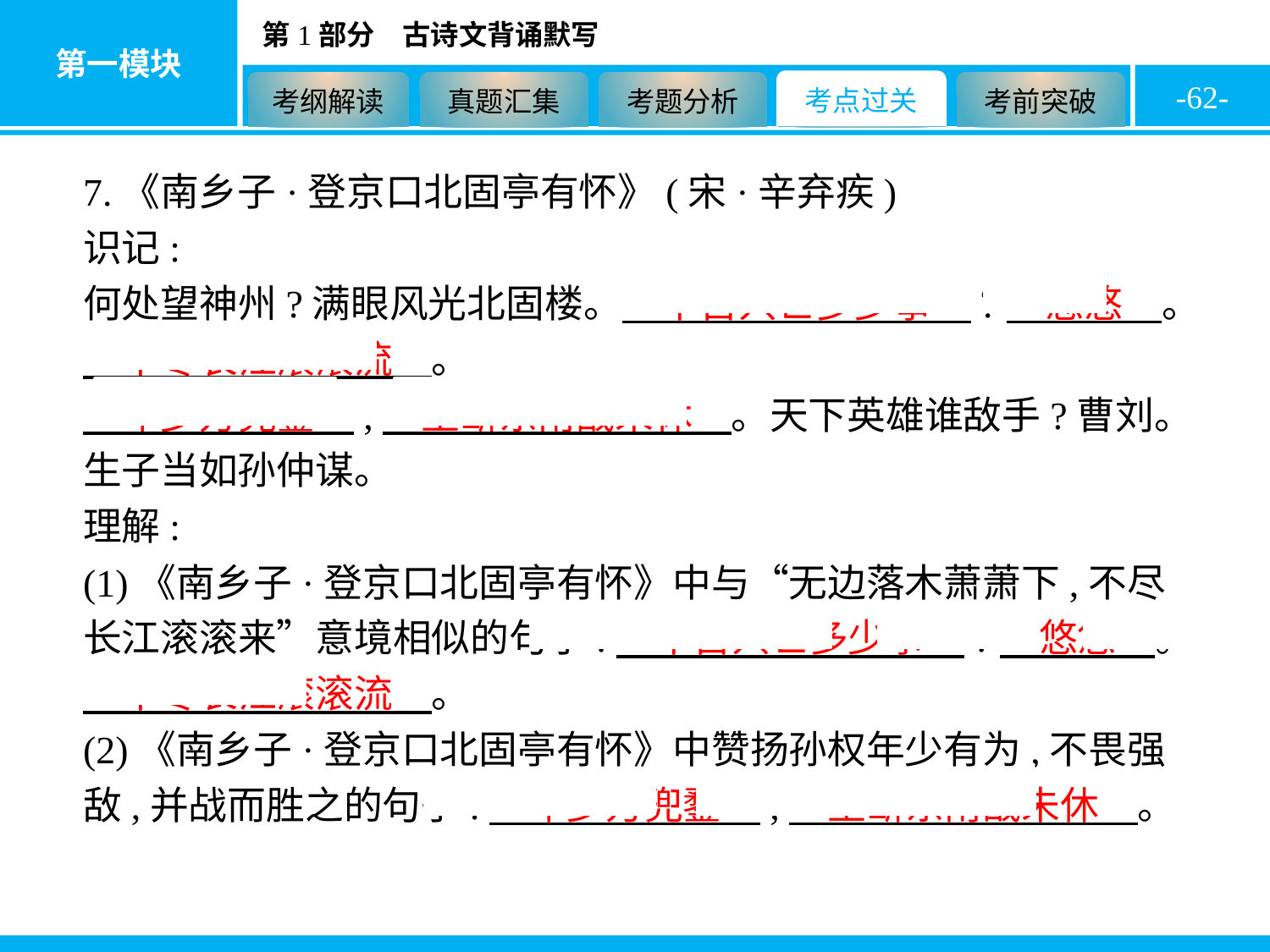

-62-
7.《南乡子·登京口北固亭有怀》(宋·辛弃疾)
识记:
何处望神州?满眼风光北固楼。　千古兴亡多少事　?　悠悠　。　不尽长江滚滚流　。
　年少万兜鍪　,　坐断东南战未休　。天下英雄谁敌手?曹刘。生子当如孙仲谋。
理解:
(1)《南乡子·登京口北固亭有怀》中与“无边落木萧萧下,不尽长江滚滚来”意境相似的句子:　千古兴亡多少事　?　悠悠　。　不尽长江滚滚流　。
(2)《南乡子·登京口北固亭有怀》中赞扬孙权年少有为,不畏强敌,并战而胜之的句子:　年少万兜鍪　,　坐断东南战未休　。